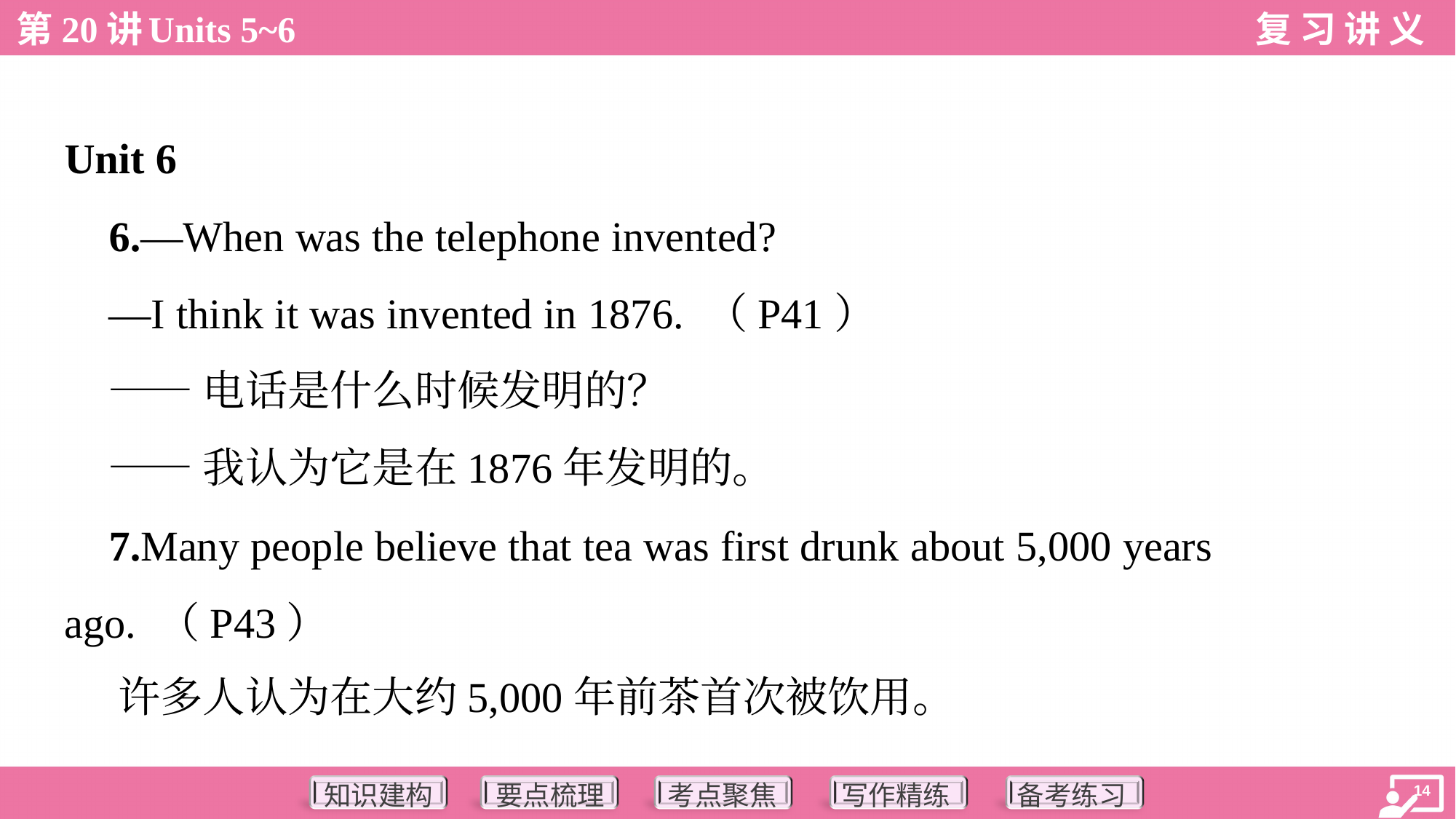

Unit 6
    6.—When was the telephone invented?
    —I think it was invented in 1876. （P41）
    ——电话是什么时候发明的？
    ——我认为它是在1876年发明的。
    7.Many people believe that tea was first drunk about 5,000 years
ago. （P43）
    许多人认为在大约5,000年前茶首次被饮用。